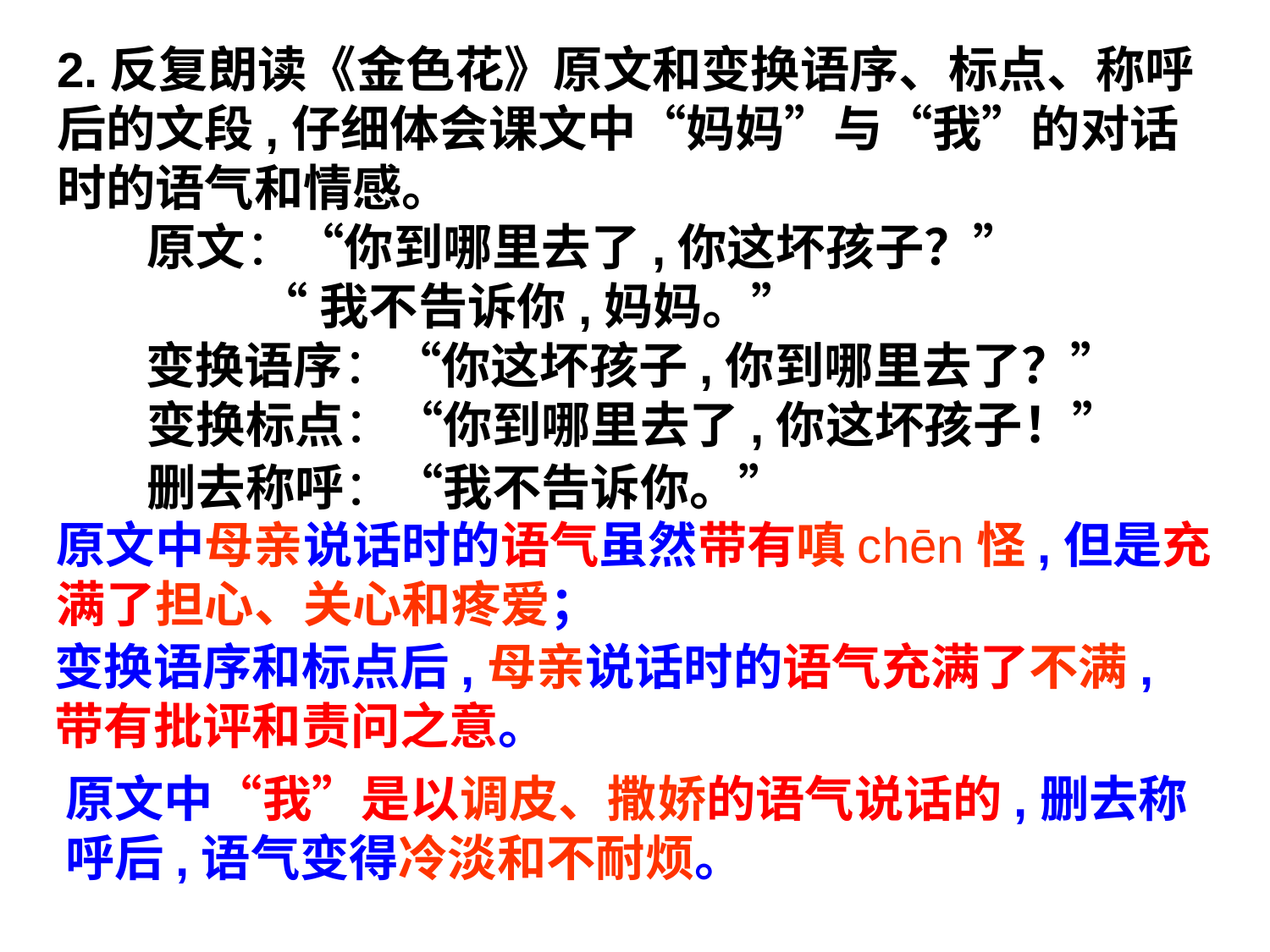

2.反复朗读《金色花》原文和变换语序、标点、称呼后的文段,仔细体会课文中“妈妈”与“我”的对话时的语气和情感。
       原文：“你到哪里去了,你这坏孩子？”
                  “我不告诉你,妈妈。”
       变换语序：“你这坏孩子,你到哪里去了？”
       变换标点：“你到哪里去了,你这坏孩子！”
       删去称呼：“我不告诉你。”
原文中母亲说话时的语气虽然带有嗔chēn怪,但是充满了担心、关心和疼爱；
变换语序和标点后,母亲说话时的语气充满了不满,带有批评和责问之意。

原文中“我”是以调皮、撒娇的语气说话的,删去称呼后,语气变得冷淡和不耐烦。